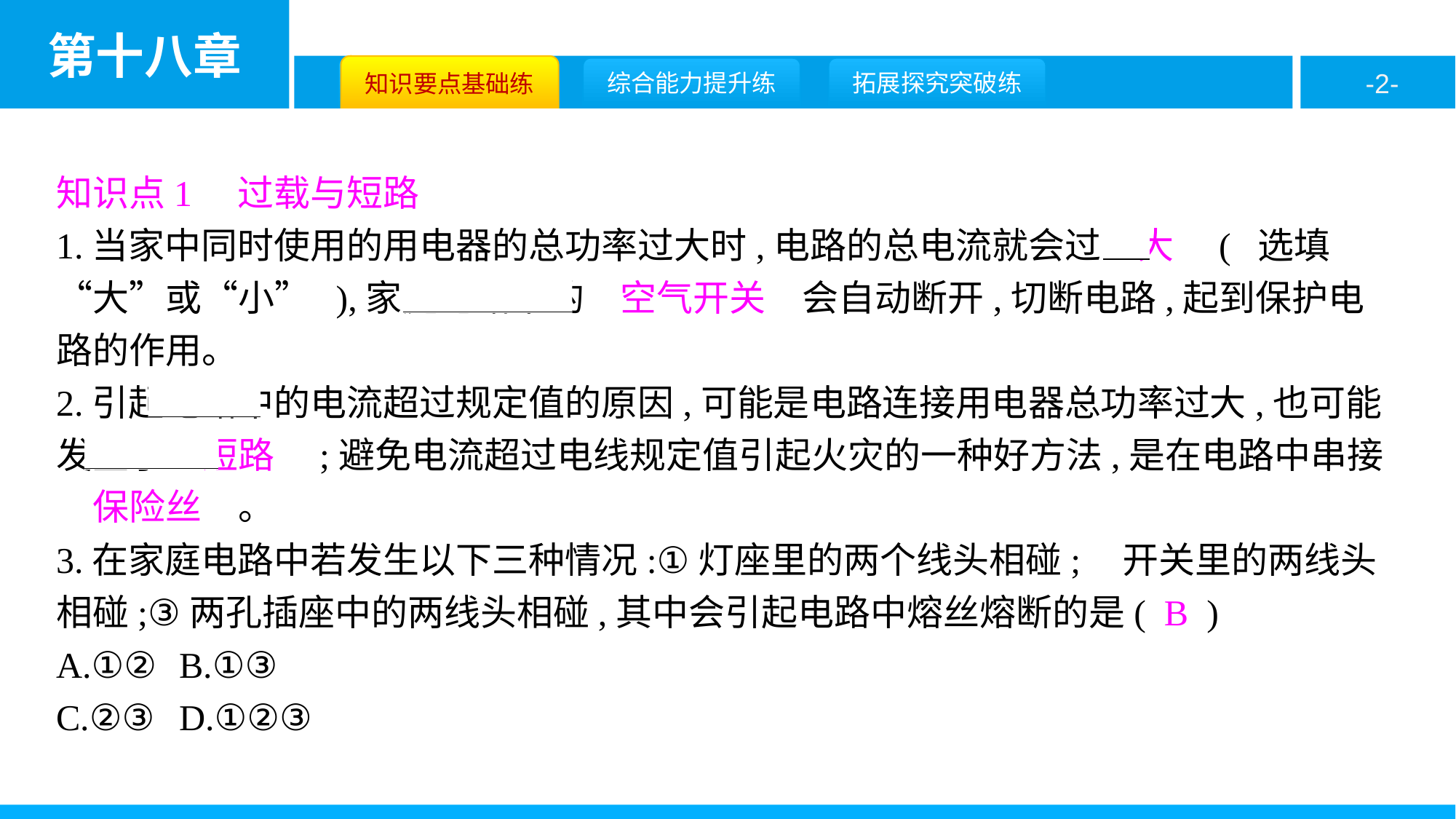

知识点1　过载与短路
1.当家中同时使用的用电器的总功率过大时,电路的总电流就会过　大　(  选填“大”或“小”  ),家庭电路中的　空气开关　会自动断开,切断电路,起到保护电路的作用。
2.引起电路中的电流超过规定值的原因,可能是电路连接用电器总功率过大,也可能发生了　短路　;避免电流超过电线规定值引起火灾的一种好方法,是在电路中串接
　保险丝　。
3.在家庭电路中若发生以下三种情况:①灯座里的两个线头相碰;②开关里的两线头相碰;③两孔插座中的两线头相碰,其中会引起电路中熔丝熔断的是(  B  )
A.①②	B.①③
C.②③	D.①②③